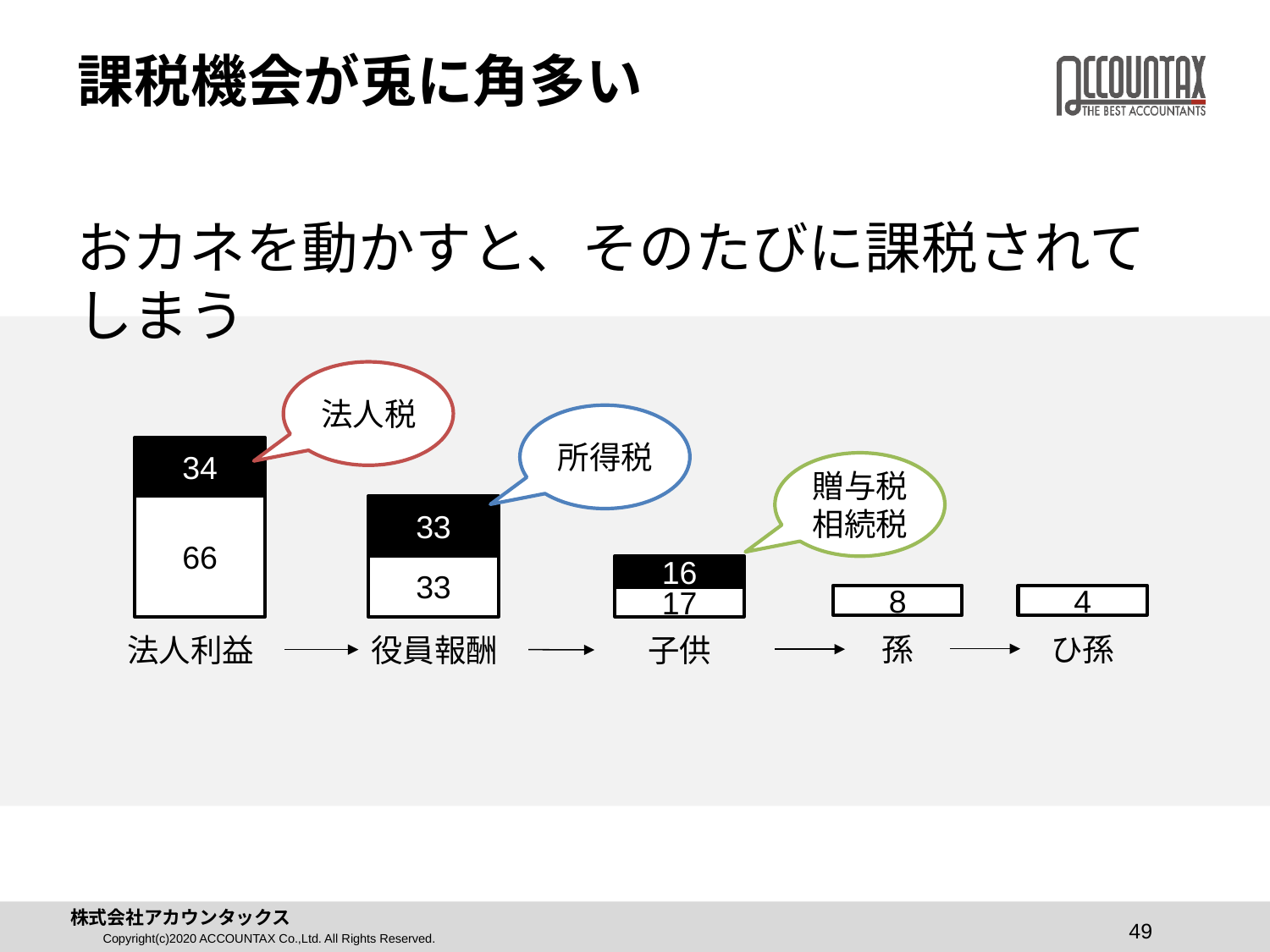

# 課税機会が兎に角多い
おカネを動かすと、そのたびに課税されてしまう

法人税
所得税
34
贈与税
相続税
66
33
33
16
8
4
17
孫
ひ孫
法人利益
役員報酬
子供
49